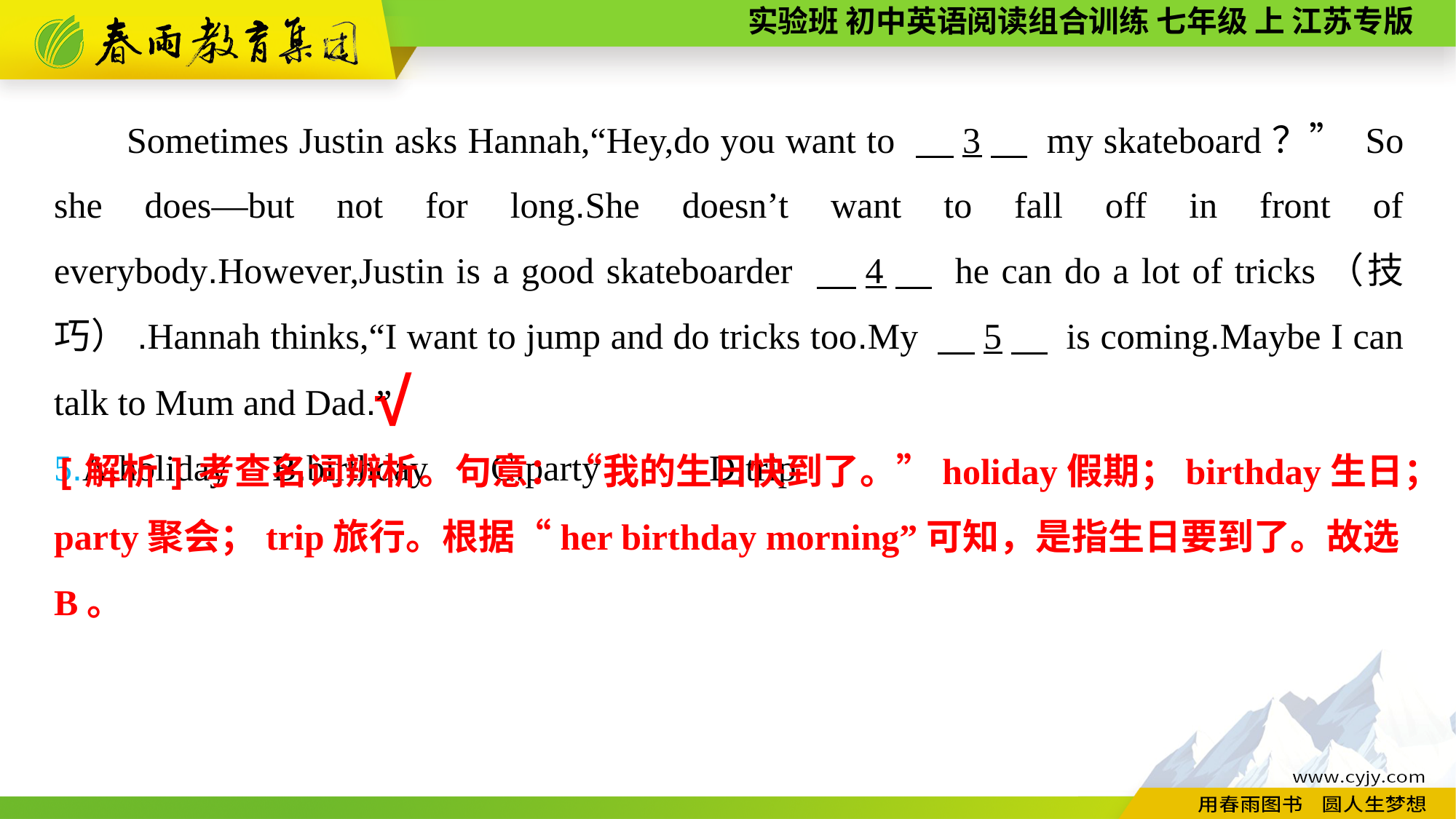

Sometimes Justin asks Hannah,“Hey,do you want to 　3　 my skateboard？” So she does—but not for long.She doesn’t want to fall off in front of everybody.However,Justin is a good skateboarder 　4　 he can do a lot of tricks（技巧）.Hannah thinks,“I want to jump and do tricks too.My 　5　 is coming.Maybe I can talk to Mum and Dad.”
5.A.holiday	B.birthday	C.party	D.trip
√
[解析]考查名词辨析。句意：“我的生日快到了。”holiday假期；birthday生日；party聚会；trip旅行。根据“her birthday morning”可知，是指生日要到了。故选B。